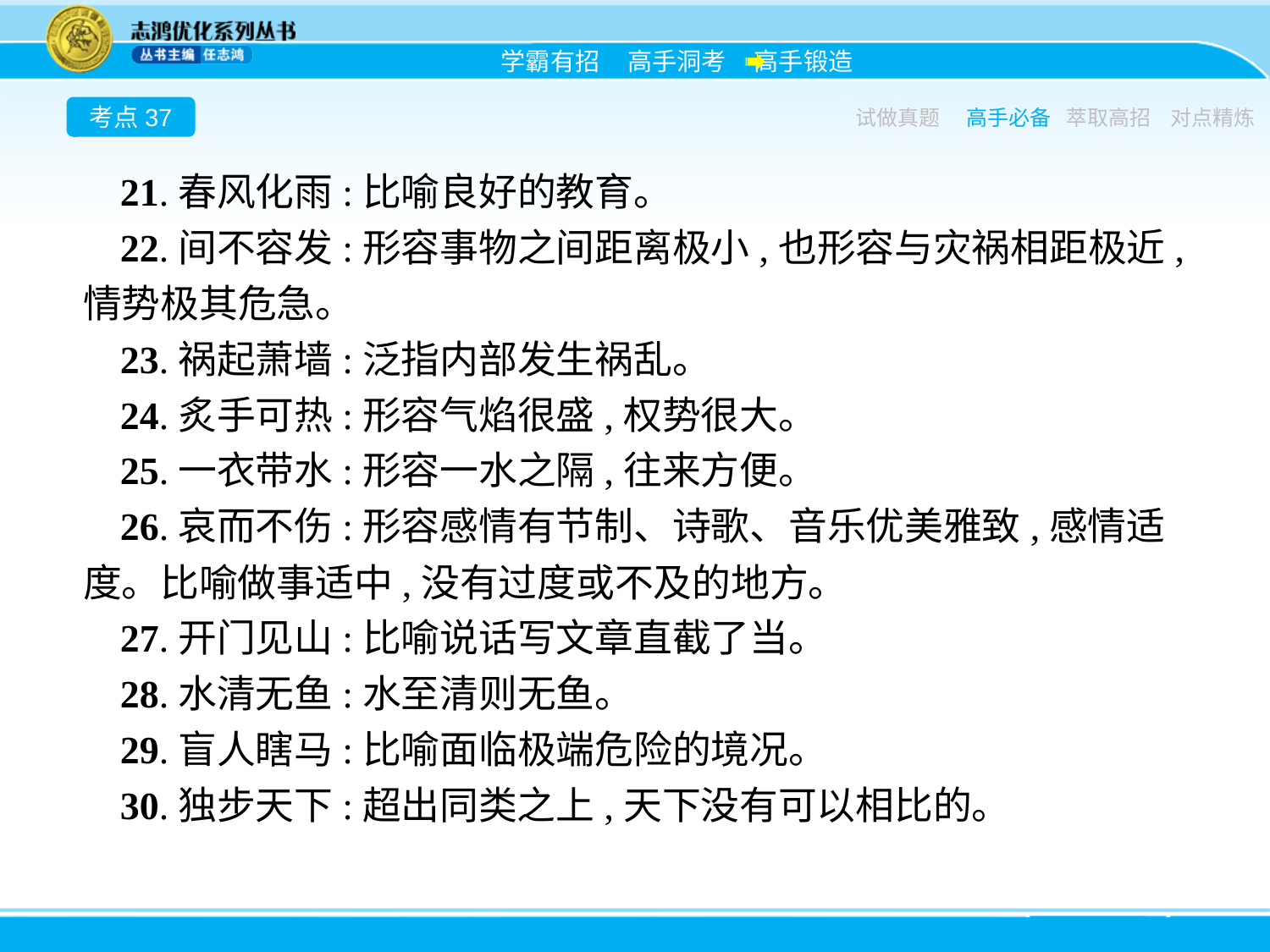

考点37
试做真题
高手必备
萃取高招
对点精炼
21.春风化雨:比喻良好的教育。
22.间不容发:形容事物之间距离极小,也形容与灾祸相距极近,情势极其危急。
23.祸起萧墙:泛指内部发生祸乱。
24.炙手可热:形容气焰很盛,权势很大。
25.一衣带水:形容一水之隔,往来方便。
26.哀而不伤:形容感情有节制、诗歌、音乐优美雅致,感情适度。比喻做事适中,没有过度或不及的地方。
27.开门见山:比喻说话写文章直截了当。
28.水清无鱼:水至清则无鱼。
29.盲人瞎马:比喻面临极端危险的境况。
30.独步天下:超出同类之上,天下没有可以相比的。